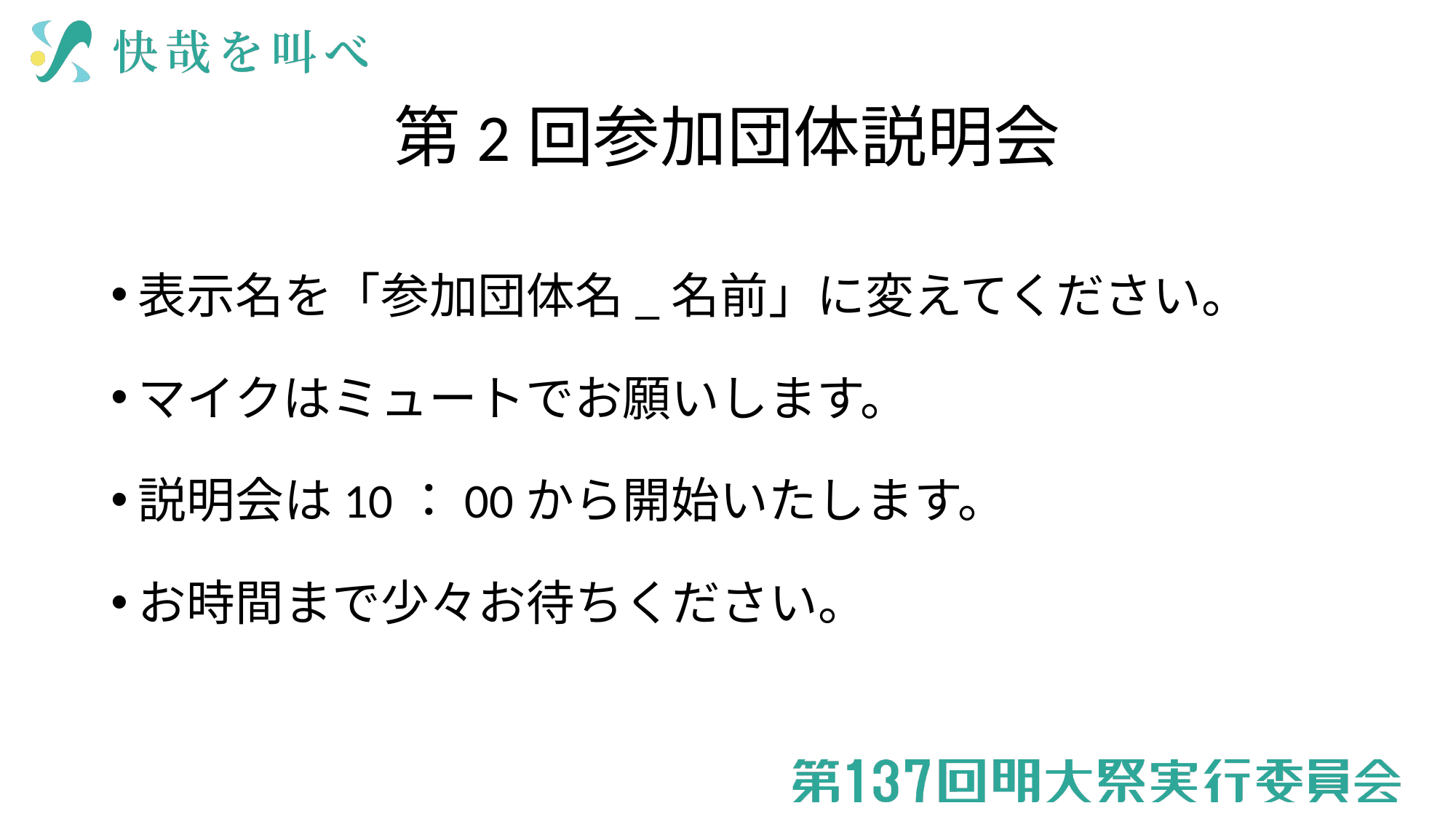

# 第2回参加団体説明会
表示名を「参加団体名_名前」に変えてください。
マイクはミュートでお願いします。
説明会は10：00から開始いたします。
お時間まで少々お待ちください。